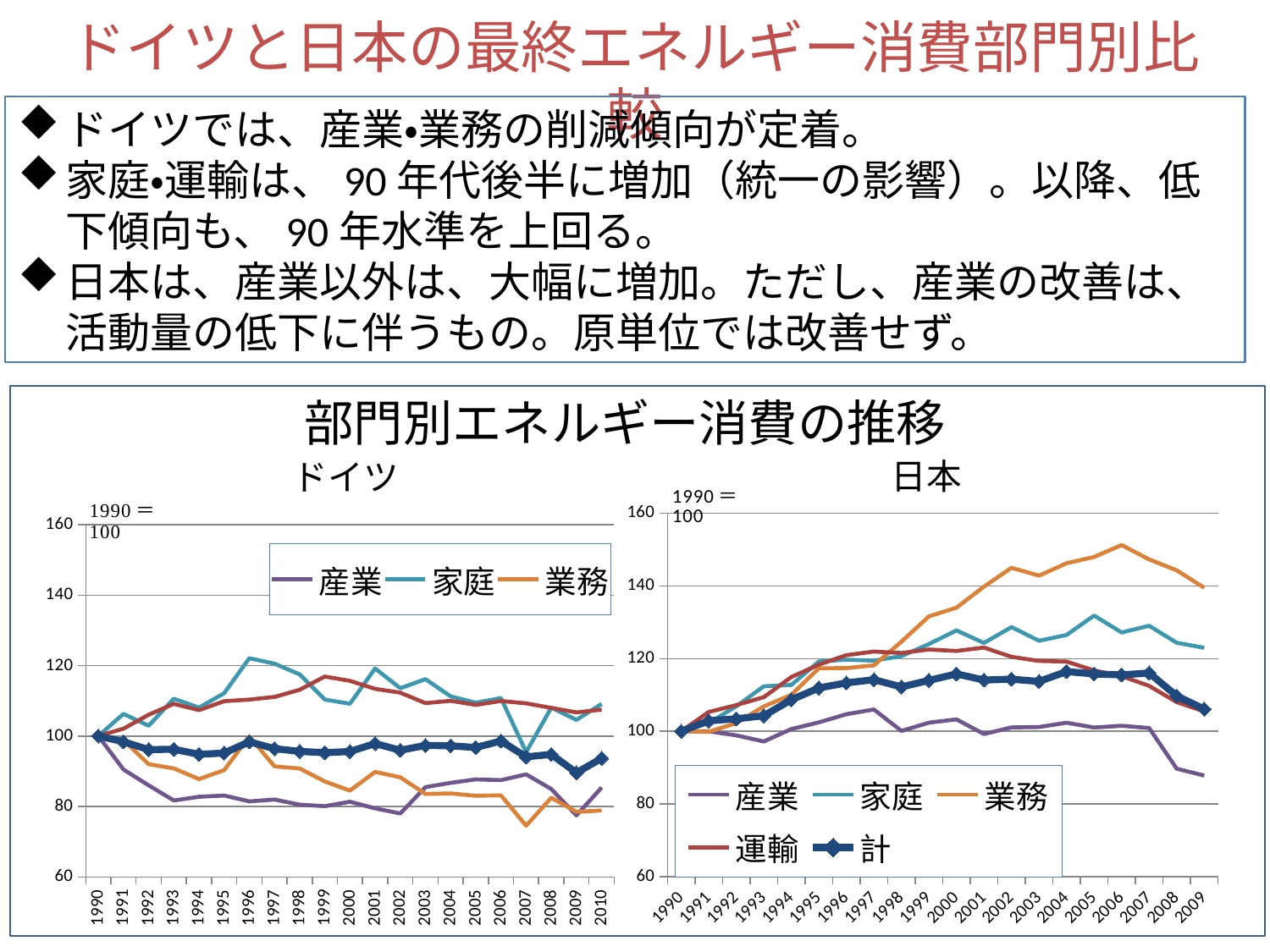

ドイツと日本の最終エネルギー消費部門別比較
ドイツでは、産業・業務の削減傾向が定着。
家庭・運輸は、90年代後半に増加（統一の影響）。以降、低下傾向も、90年水準を上回る。
日本は、産業以外は、大幅に増加。ただし、産業の改善は、活動量の低下に伴うもの。原単位では改善せず。
部門別エネルギー消費の推移

### Chart

| Category | 産業 | 家庭 | 業務 | 運輸 | 計 |
|---|---|---|---|---|---|
| 1990.0 | 100.0 | 100.0 | 100.0 | 100.0 | 100.0 |
| 1991.0 | 99.96532011875708 | 102.3052331175708 | 99.85681752908856 | 105.2924362348057 | 102.869206898306 |
| 1992.0 | 98.86941913553075 | 106.8356440418861 | 102.2114973058401 | 107.2014698912255 | 103.4237167421275 |
| 1993.0 | 97.19283130438716 | 112.3726254138725 | 106.8406579228385 | 109.3656300280809 | 104.2580251309966 |
| 1994.0 | 100.6003502428096 | 112.7443277878354 | 110.0003528810413 | 114.9244281887878 | 108.6483186651066 |
| 1995.0 | 102.4466694490781 | 119.197563496083 | 117.337824468449 | 118.3232003102312 | 111.9245052653 |
| 1996.0 | 104.6744322531955 | 119.7013908705067 | 117.3752272488348 | 120.9450891492866 | 113.3184107442641 |
| 1997.0 | 105.9801276516078 | 119.4304652147545 | 118.1363908916145 | 121.9380415266821 | 114.1934171033219 |
| 1998.0 | 100.0726382830829 | 120.6754594147909 | 124.6594786360292 | 121.5296244986022 | 112.1941293178003 |
| 1999.0 | 102.351223221096 | 123.9901410128599 | 131.6128469877079 | 122.496730093623 | 114.005188991199 |
| 2000.0 | 103.2618028270422 | 127.7411782500842 | 133.9986237913068 | 122.093490597916 | 115.7908124332299 |
| 2001.0 | 99.24070005051824 | 124.291036350812 | 139.7846532328806 | 123.0274535557755 | 114.1018466703973 |
| 2002.0 | 101.0509565009144 | 128.6559277313533 | 144.9645197437343 | 120.4943640883569 | 114.3256855064353 |
| 2003.0 | 101.1669182990472 | 124.8981293764413 | 142.8135518325469 | 119.3504475098768 | 113.7101287073307 |
| 2004.0 | 102.3456030426538 | 126.4935019345101 | 146.2209155447168 | 119.1630971323298 | 116.4368927099761 |
| 2005.0 | 101.0220226248441 | 131.8346709851534 | 147.952528548797 | 116.7420680734497 | 115.7704634481356 |
| 2006.0 | 101.4984086810306 | 127.1853109753584 | 151.2209133168516 | 115.1667826730751 | 115.5161011344559 |
| 2007.0 | 100.8868195018509 | 129.0267214485183 | 147.276975334224 | 112.4911458440918 | 116.0299130080887 |
| 2008.0 | 89.70127158695391 | 124.3459068341947 | 144.2858960418354 | 108.009773476293 | 109.7064658900137 |
| 2009.0 | 87.80208780208773 | 122.9607250755287 | 139.4762845849802 | 105.439850792664 | 106.0945210357634 |

### Chart

| Category | 産業 | 家庭 | 業務 | 運輸 | 計 |
|---|---|---|---|---|---|
| 1990.0 | 100.0 | 100.0 | 100.0 | 100.0 | 100.0 |
| 1991.0 | 90.48451943590022 | 106.2708293381835 | 98.79931389365352 | 102.0726294699796 | 98.36742115422105 |
| 1992.0 | 85.9873946545354 | 102.8946285756767 | 91.99542595769012 | 106.0284662861409 | 96.13343381663731 |
| 1993.0 | 81.68885965728477 | 110.5836903272461 | 90.79473985134362 | 109.1298857329745 | 96.23270063314948 |
| 1994.0 | 82.74734455025227 | 108.0688790574178 | 87.76443682104058 | 107.3302914813853 | 94.7932636799819 |
| 1995.0 | 83.10421496067677 | 112.1448611039538 | 90.30125786163522 | 109.8801755832948 | 95.16225374462465 |
| 1996.0 | 81.43675946618583 | 122.0891725879362 | 99.87570040022867 | 110.344272397926 | 98.3406345289781 |
| 1997.0 | 81.96719439192125 | 120.5516559139059 | 91.36946826758144 | 111.0931750023331 | 96.40447910603798 |
| 1998.0 | 80.51045501985058 | 117.5033601497643 | 90.7935391652373 | 113.1245654347082 | 95.62930608802773 |
| 1999.0 | 80.07797134757877 | 110.3488388792348 | 87.08862206975415 | 116.8867763515768 | 95.27636935687508 |
| 2000.0 | 81.33669178039167 | 109.1562919490727 | 84.48444825614635 | 115.6598203978957 | 95.59594571234392 |
| 2001.0 | 79.45596725015291 | 119.1861805973843 | 89.8070325900514 | 113.3999968051306 | 97.85065435437888 |
| 2002.0 | 78.0024864032172 | 113.5686691272566 | 88.27741566609491 | 112.3086966866682 | 95.94524630251723 |
| 2003.0 | 85.47742059280661 | 116.1441586615833 | 83.55688375255917 | 109.3214097445198 | 97.32864766275956 |
| 2004.0 | 86.70496167626976 | 111.2651172525422 | 83.69698597693035 | 109.9826636298593 | 97.21330034180806 |
| 2005.0 | 87.6818982815198 | 109.4424359015446 | 83.0318566748302 | 108.8241031034793 | 96.72657226220444 |
| 2006.0 | 87.46954136398128 | 110.770753645055 | 83.15966351402432 | 109.9324705504507 | 98.57165217796924 |
| 2007.0 | 89.12023159925572 | 95.41460150862488 | 74.53872708072595 | 109.2592779427059 | 94.07098211153863 |
| 2008.0 | 84.93700239726773 | 108.0545717889345 | 82.47173095003116 | 107.983221891245 | 94.77536709352168 |
| 2009.0 | 77.45121154212421 | 104.5699780861634 | 78.47344745568893 | 106.6863991888395 | 89.55873014393703 |
| 2010.0 | 85.38823261474417 | 109.1045485994659 | 78.84505431675237 | 107.4905394032489 | 93.65998007207004 |